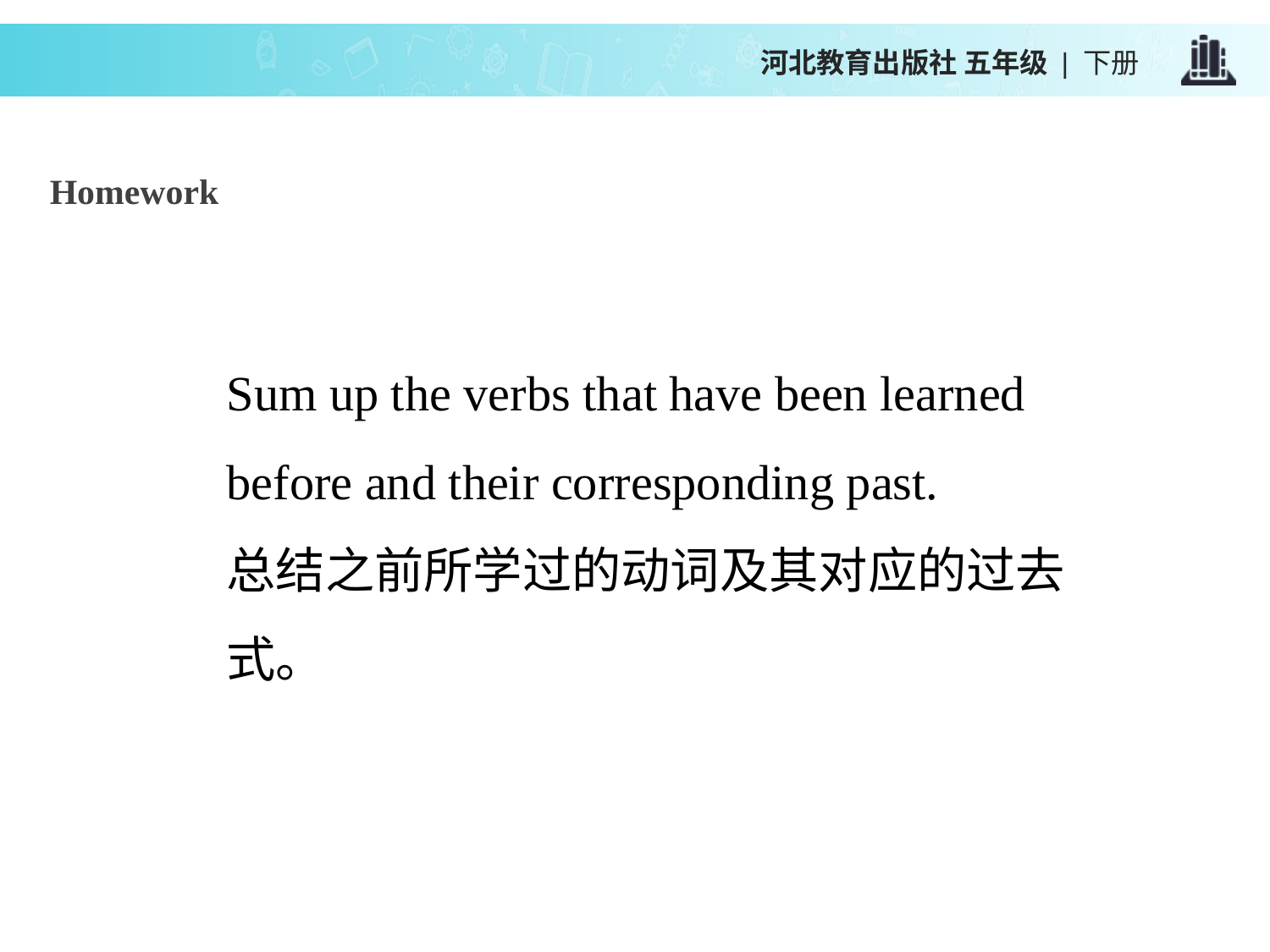

河北教育出版社 五年级 | 下册
Homework
Sum up the verbs that have been learned before and their corresponding past.
总结之前所学过的动词及其对应的过去式。